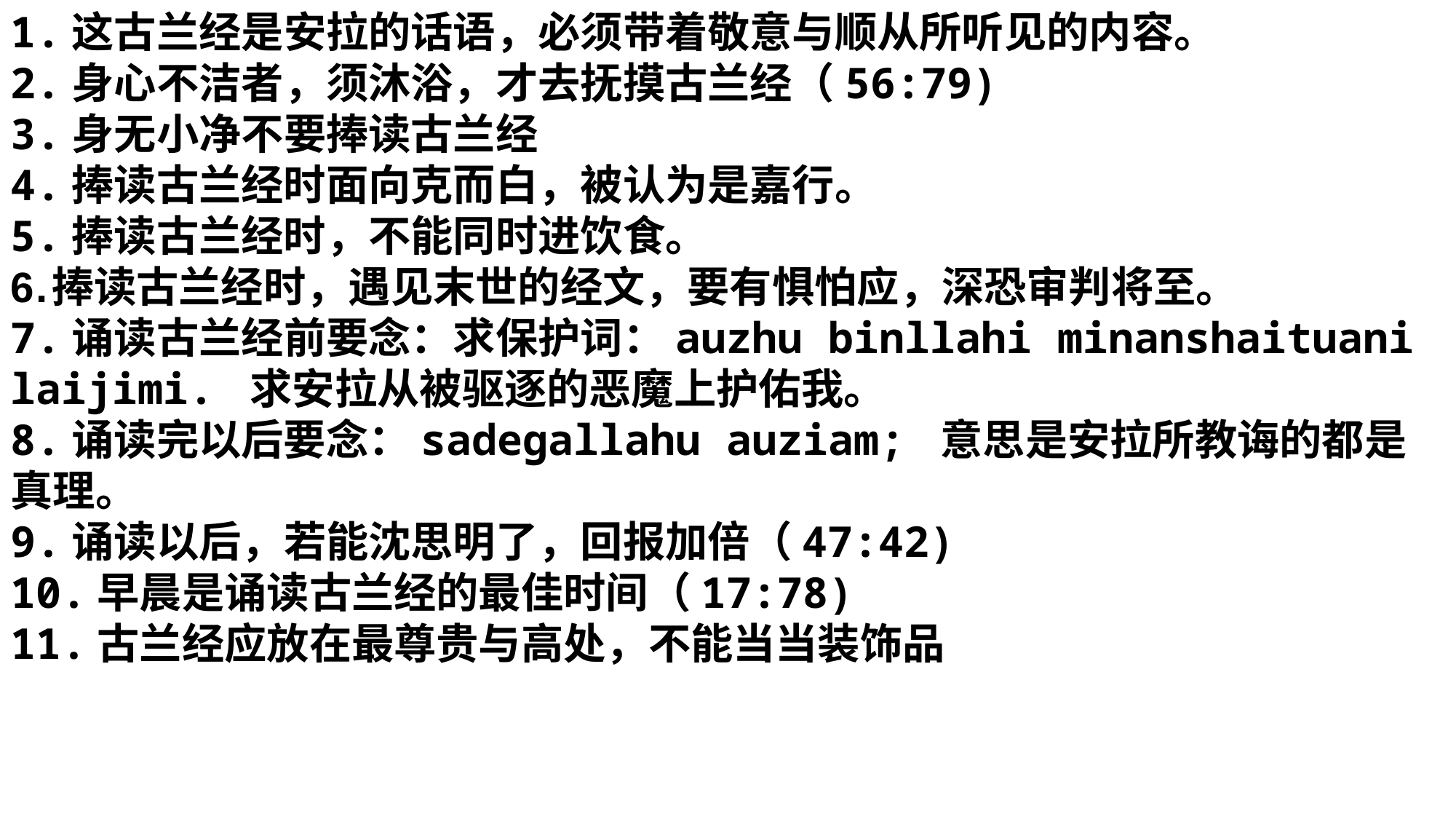

1.这古兰经是安拉的话语，必须带着敬意与顺从所听见的内容。
2.身心不洁者，须沐浴，才去抚摸古兰经（56:79)
3.身无小净不要捧读古兰经
4.捧读古兰经时面向克而白，被认为是嘉行。
5.捧读古兰经时，不能同时进饮食。
捧读古兰经时，遇见末世的经文，要有惧怕应，深恐审判将至。
7.诵读古兰经前要念：求保护词：auzhu binllahi minanshaituani laijimi. 求安拉从被驱逐的恶魔上护佑我。
8.诵读完以后要念：sadegallahu auziam; 意思是安拉所教诲的都是真理。
9.诵读以后，若能沈思明了，回报加倍（47:42)
10.早晨是诵读古兰经的最佳时间（17:78)
11.古兰经应放在最尊贵与高处，不能当当装饰品